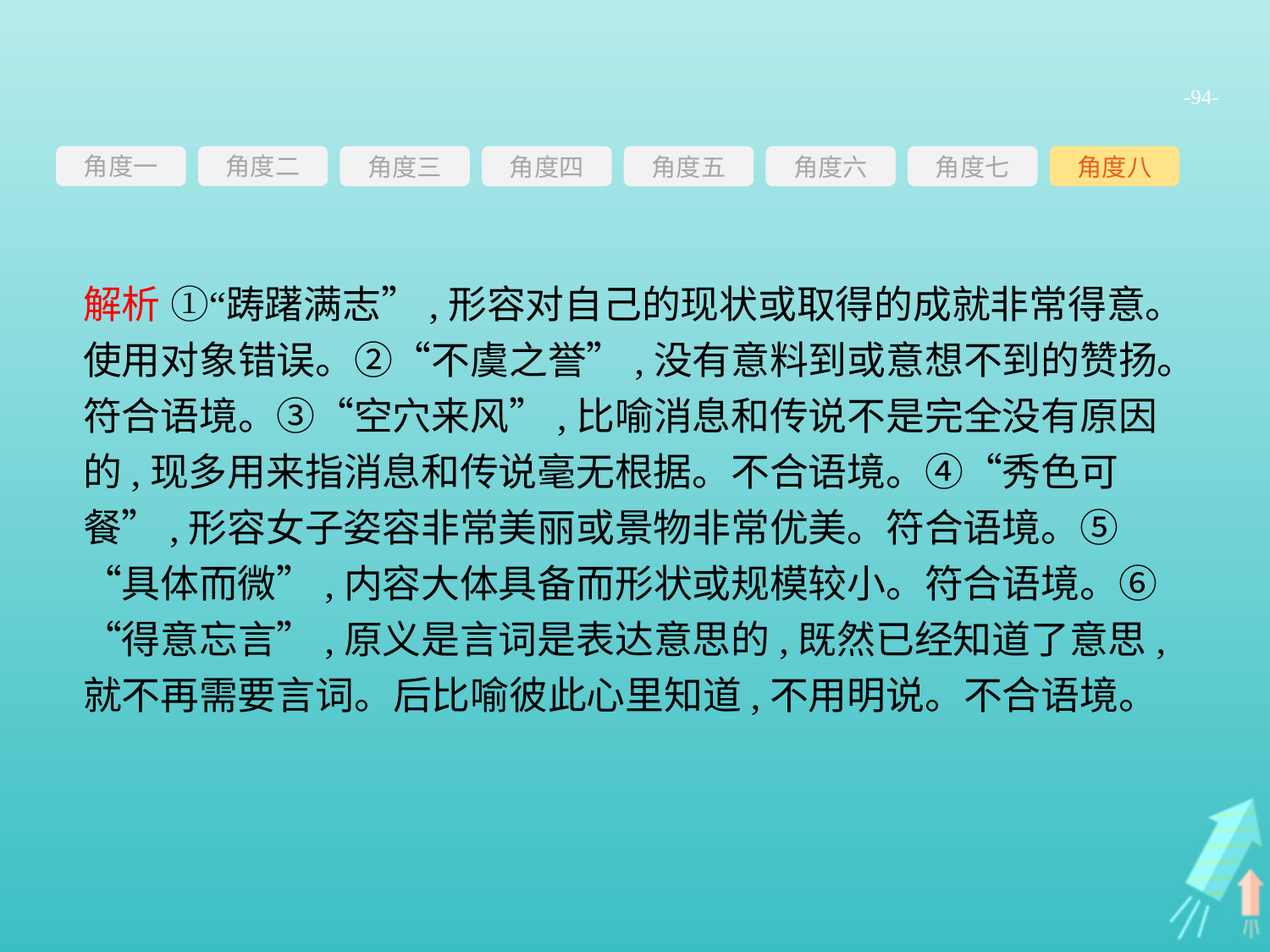

-94-
角度一
角度三
角度四
角度五
角度六
角度七
角度八
角度二
解析 ①“踌躇满志”,形容对自己的现状或取得的成就非常得意。使用对象错误。②“不虞之誉”,没有意料到或意想不到的赞扬。符合语境。③“空穴来风”,比喻消息和传说不是完全没有原因的,现多用来指消息和传说毫无根据。不合语境。④“秀色可餐”,形容女子姿容非常美丽或景物非常优美。符合语境。⑤“具体而微”,内容大体具备而形状或规模较小。符合语境。⑥“得意忘言”,原义是言词是表达意思的,既然已经知道了意思,就不再需要言词。后比喻彼此心里知道,不用明说。不合语境。